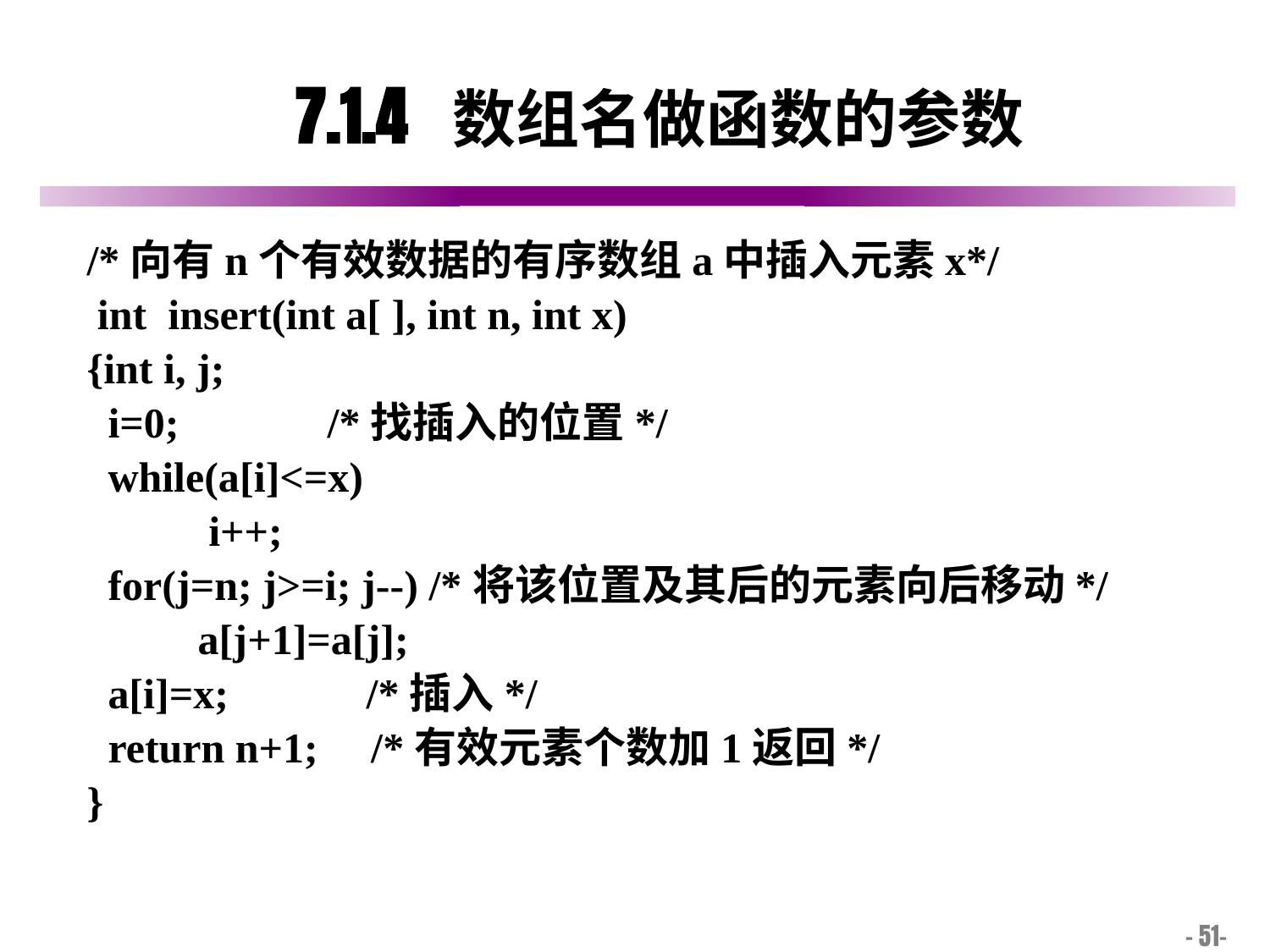

# 7.1.4  数组名做函数的参数
/*向有n个有效数据的有序数组a中插入元素x*/
 int  insert(int a[ ], int n, int x)
{int i, j;
  i=0;              /*找插入的位置*/
  while(a[i]<=x)
	       i++;
  for(j=n; j>=i; j--) /*将该位置及其后的元素向后移动*/
	      a[j+1]=a[j];
  a[i]=x;             /*插入*/
  return n+1;     /*有效元素个数加1返回*/
}
 - 51-